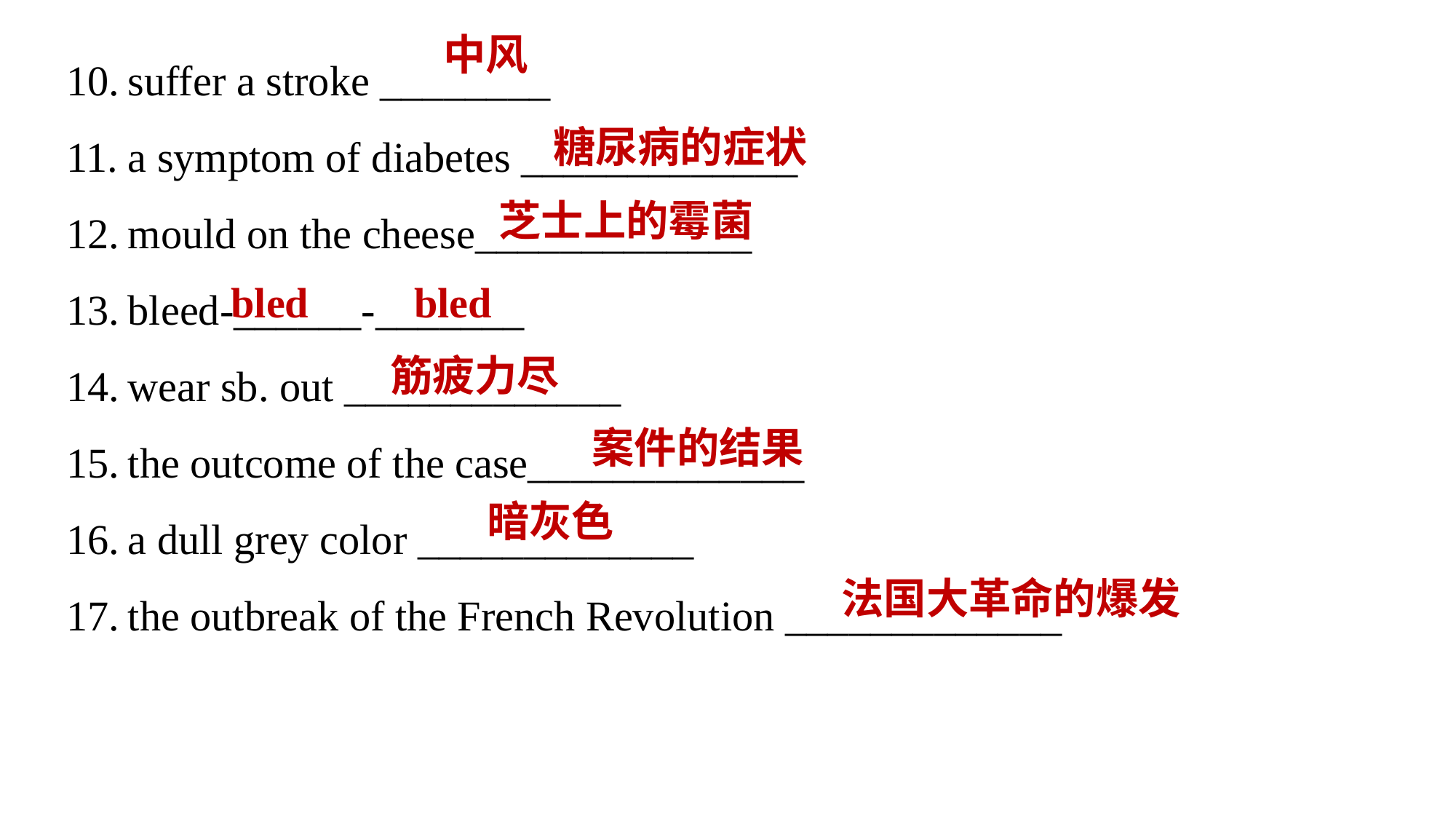

suffer a stroke ________
a symptom of diabetes _____________
mould on the cheese_____________
bleed-______-_______
wear sb. out _____________
the outcome of the case_____________
a dull grey color _____________
the outbreak of the French Revolution _____________
中风
糖尿病的症状
芝士上的霉菌
bled          bled
筋疲力尽
案件的结果
暗灰色
法国大革命的爆发